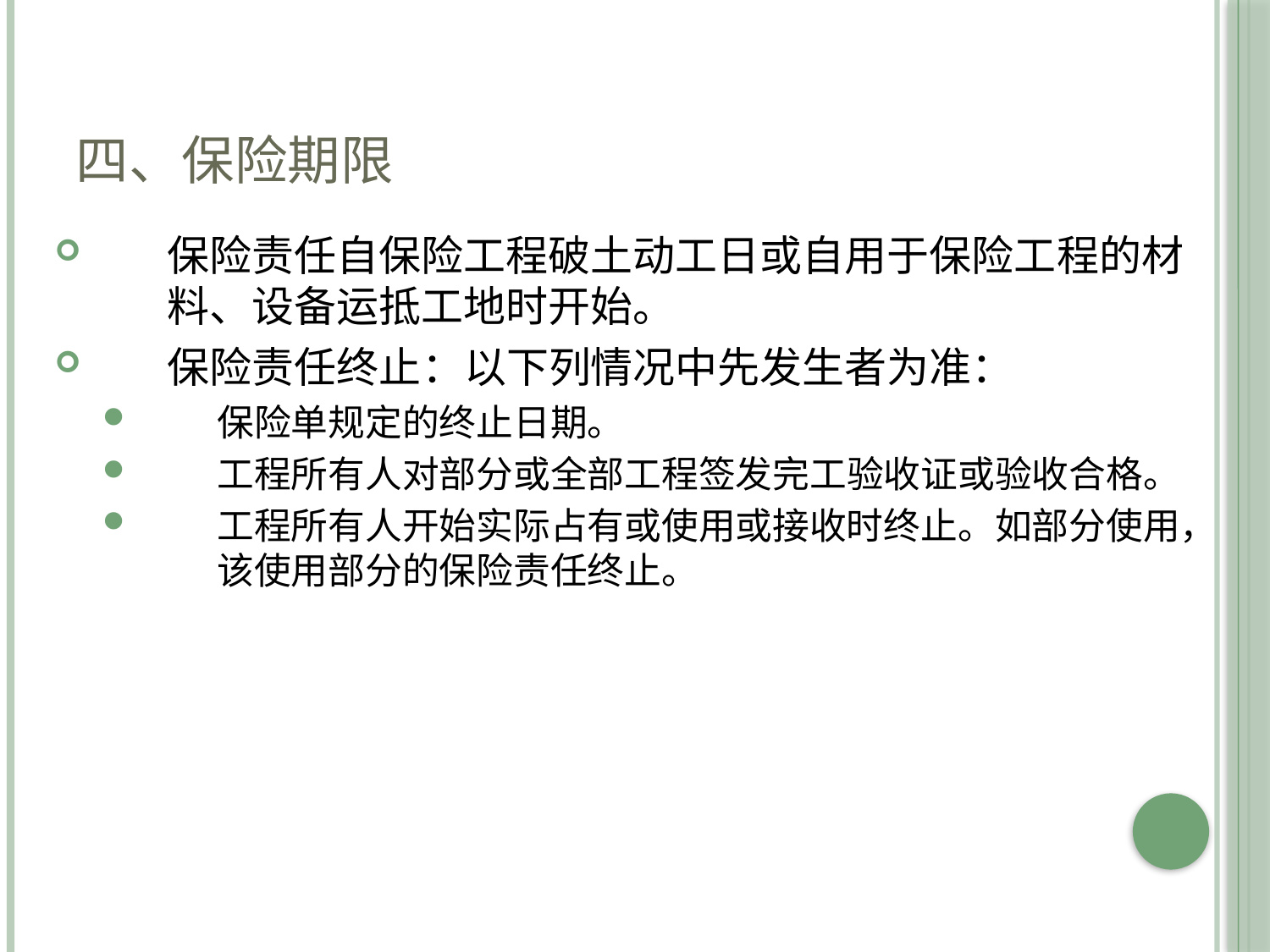

# 四、保险期限
保险责任自保险工程破土动工日或自用于保险工程的材料、设备运抵工地时开始。
保险责任终止：以下列情况中先发生者为准：
保险单规定的终止日期。
工程所有人对部分或全部工程签发完工验收证或验收合格。
工程所有人开始实际占有或使用或接收时终止。如部分使用，该使用部分的保险责任终止。